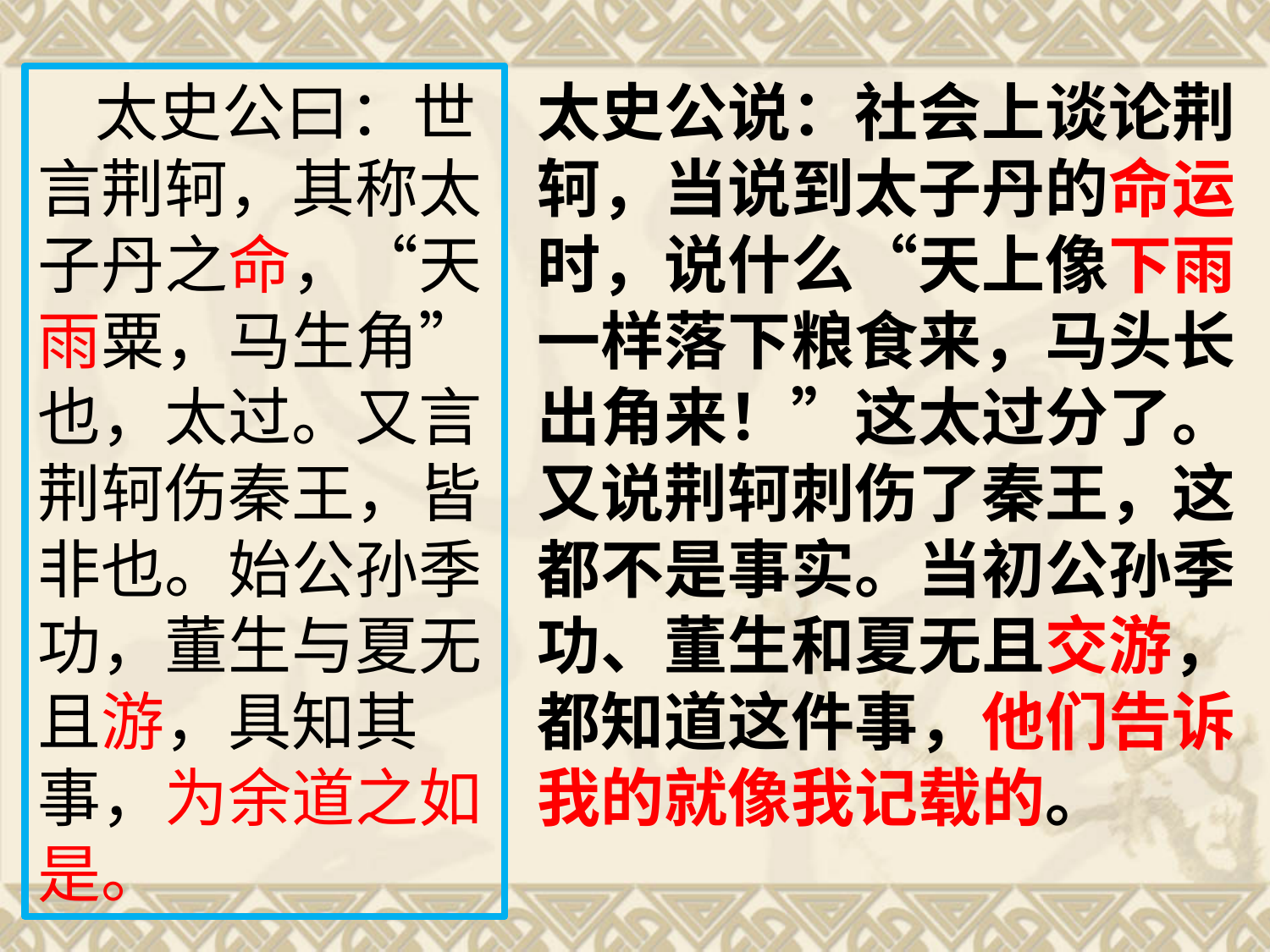

太史公曰：世言荆轲，其称太子丹之命，“天雨粟，马生角”也，太过。又言荆轲伤秦王，皆非也。始公孙季功，董生与夏无且游，具知其事，为余道之如是。
太史公说：社会上谈论荆轲，当说到太子丹的命运时，说什么“天上像下雨一样落下粮食来，马头长出角来！”这太过分了。又说荆轲刺伤了秦王，这都不是事实。当初公孙季功、董生和夏无且交游，都知道这件事，他们告诉我的就像我记载的。